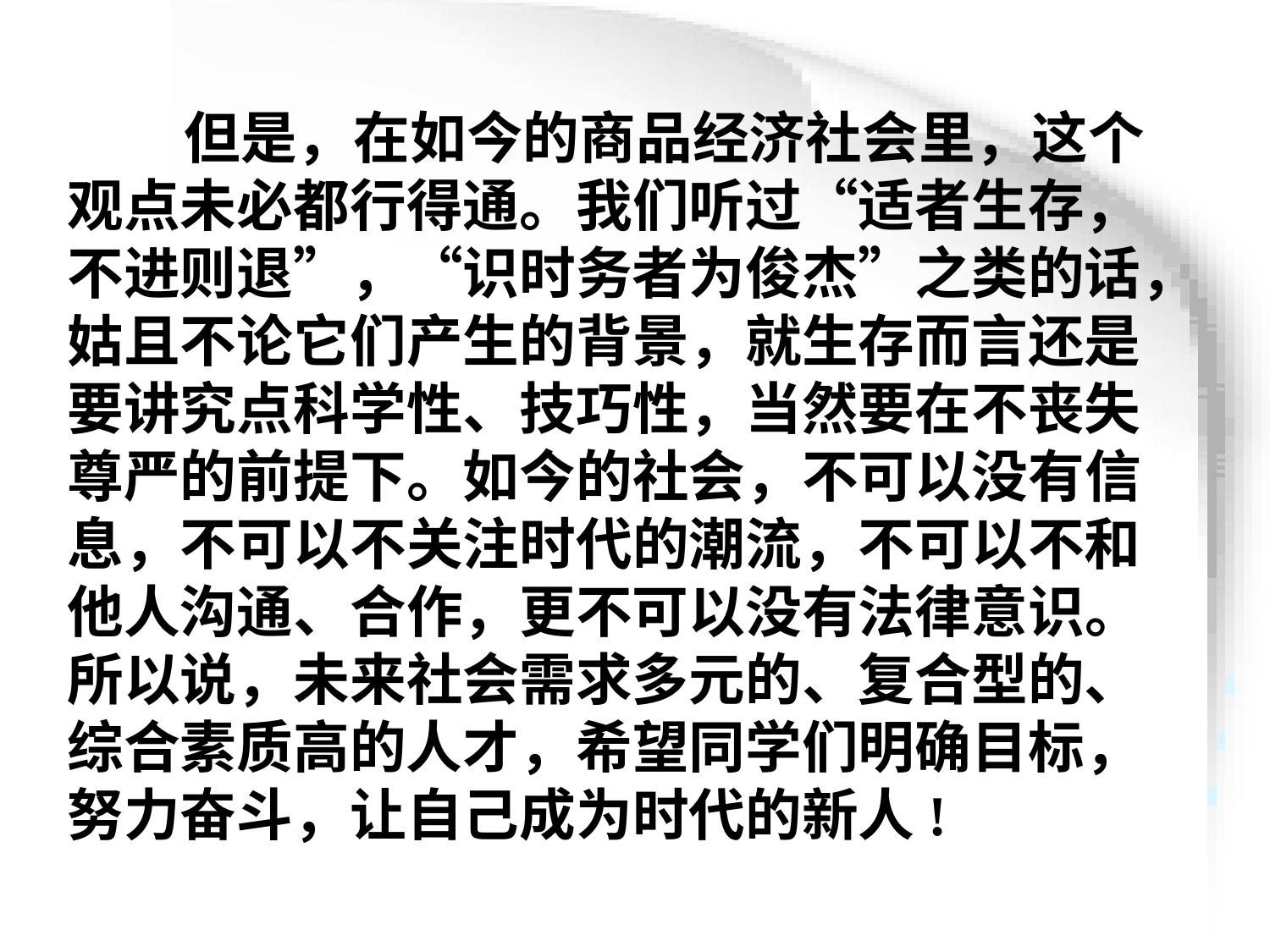

但是，在如今的商品经济社会里，这个观点未必都行得通。我们听过“适者生存，不进则退”，“识时务者为俊杰”之类的话，姑且不论它们产生的背景，就生存而言还是要讲究点科学性、技巧性，当然要在不丧失尊严的前提下。如今的社会，不可以没有信息，不可以不关注时代的潮流，不可以不和他人沟通、合作，更不可以没有法律意识。所以说，未来社会需求多元的、复合型的、综合素质高的人才，希望同学们明确目标，努力奋斗，让自己成为时代的新人!